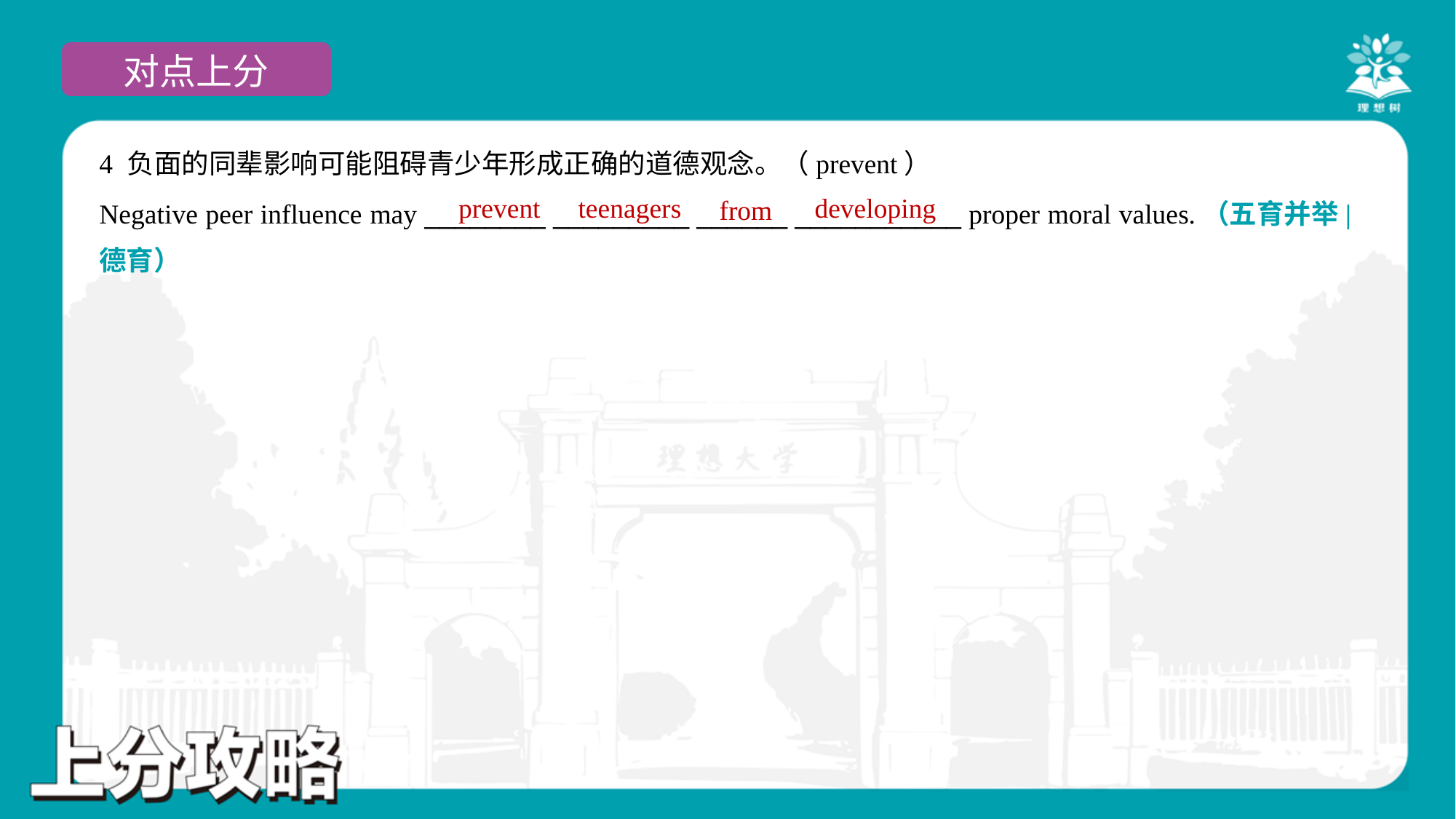

4 负面的同辈影响可能阻碍青少年形成正确的道德观念。（prevent）
Negative peer influence may ________ _________ ______ ___________ proper moral values.（五育并举|
德育）
prevent
teenagers
developing
from